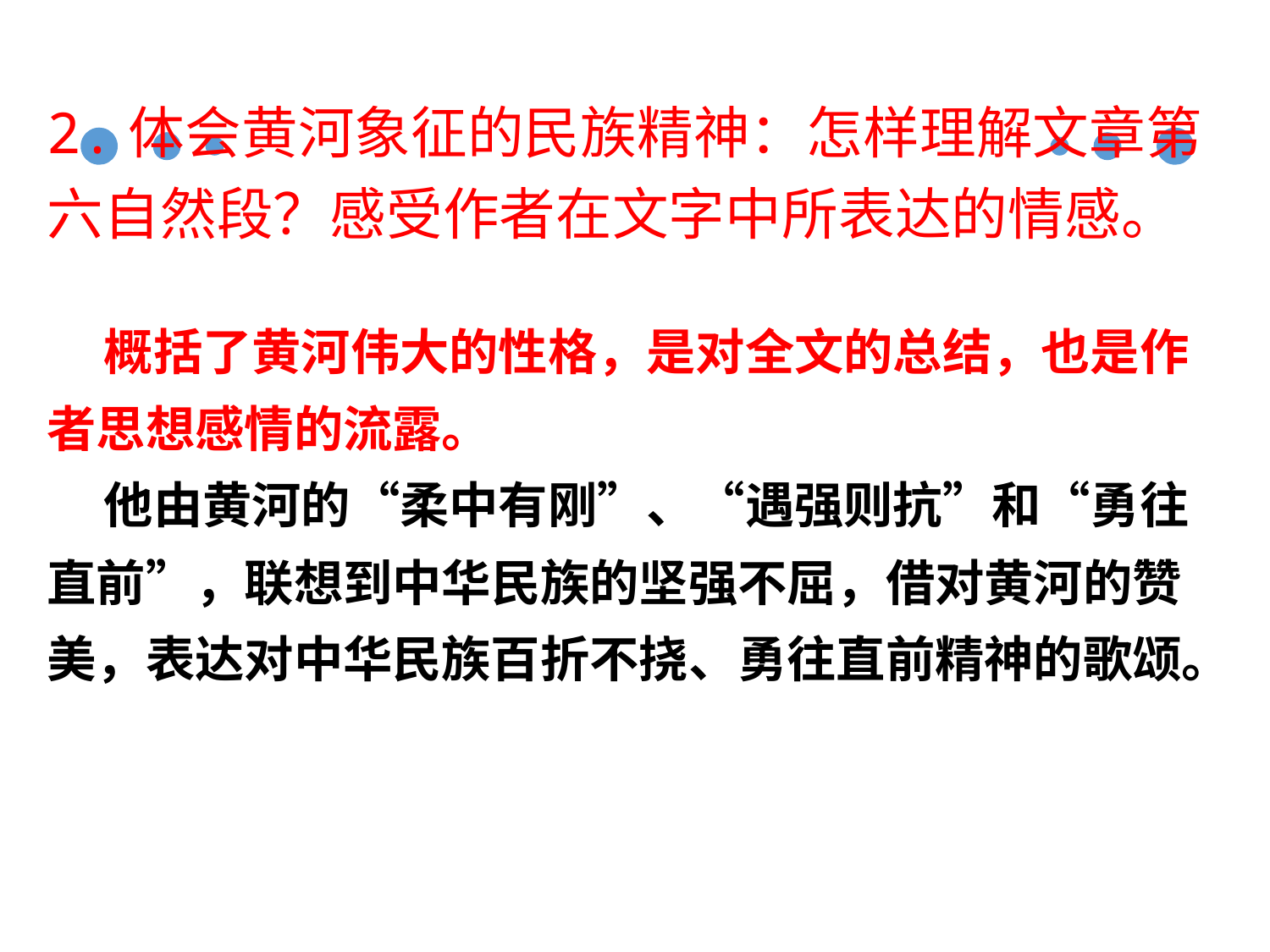

2.体会黄河象征的民族精神：怎样理解文章第六自然段？感受作者在文字中所表达的情感。
    概括了黄河伟大的性格，是对全文的总结，也是作者思想感情的流露。
    他由黄河的“柔中有刚”、“遇强则抗”和“勇往直前”，联想到中华民族的坚强不屈，借对黄河的赞美，表达对中华民族百折不挠、勇往直前精神的歌颂。